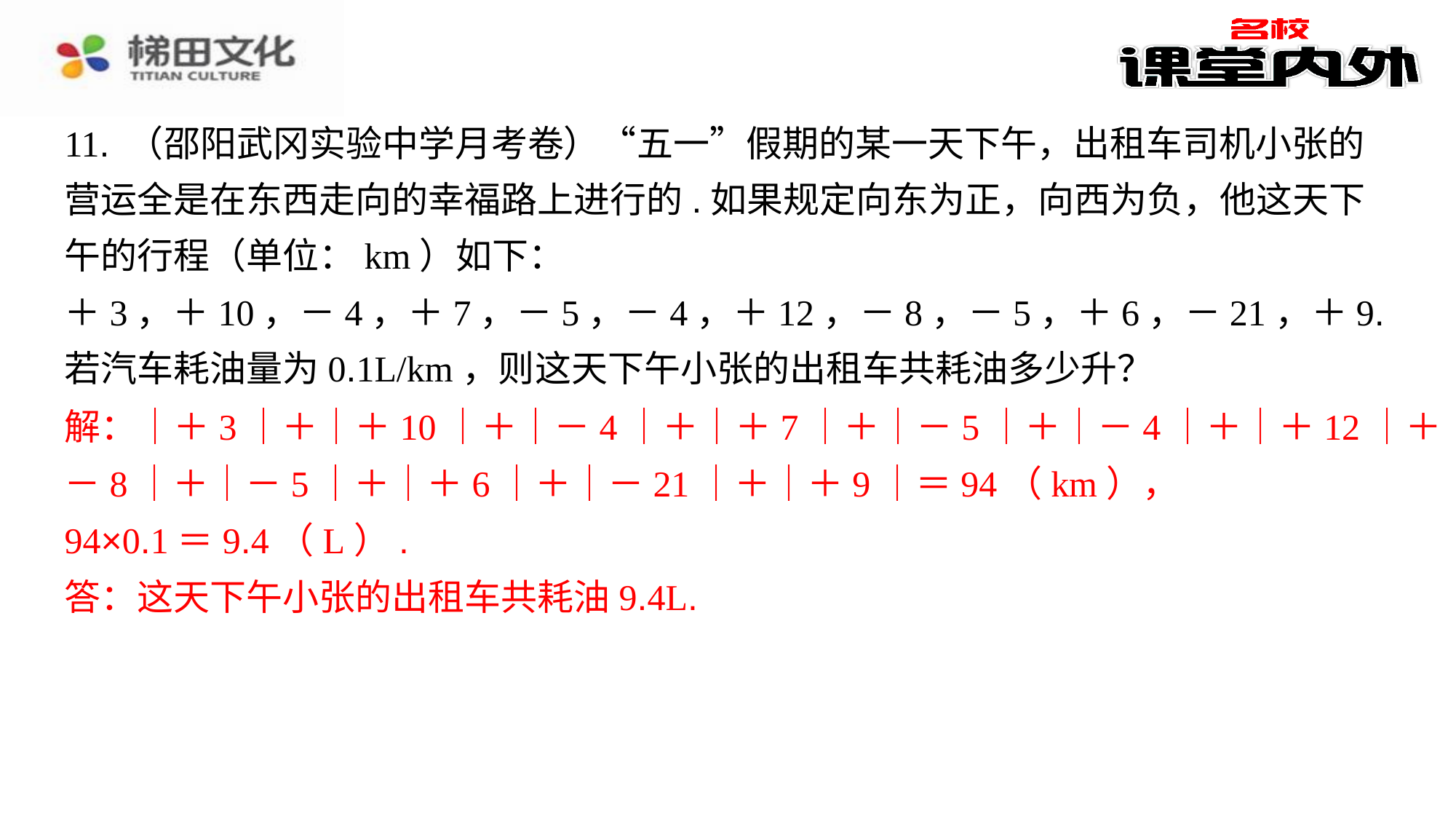

11. （邵阳武冈实验中学月考卷）“五一”假期的某一天下午，出租车司机小张的
营运全是在东西走向的幸福路上进行的.如果规定向东为正，向西为负，他这天下
午的行程（单位：km）如下：
＋3，＋10，－4，＋7，－5，－4，＋12，－8，－5，＋6，－21，＋9.
若汽车耗油量为0.1L/km，则这天下午小张的出租车共耗油多少升？
解：｜＋3｜＋｜＋10｜＋｜－4｜＋｜＋7｜＋｜－5｜＋｜－4｜＋｜＋12｜＋｜
－8｜＋｜－5｜＋｜＋6｜＋｜－21｜＋｜＋9｜＝94（km），
94×0.1＝9.4（L）.
答：这天下午小张的出租车共耗油9.4L.
解：｜＋3｜＋｜＋10｜＋｜－4｜＋｜＋7｜＋｜－5｜＋｜－4｜＋｜＋12｜＋｜
－8｜＋｜－5｜＋｜＋6｜＋｜－21｜＋｜＋9｜＝94（km），
94×0.1＝9.4（L）.
答：这天下午小张的出租车共耗油9.4L.